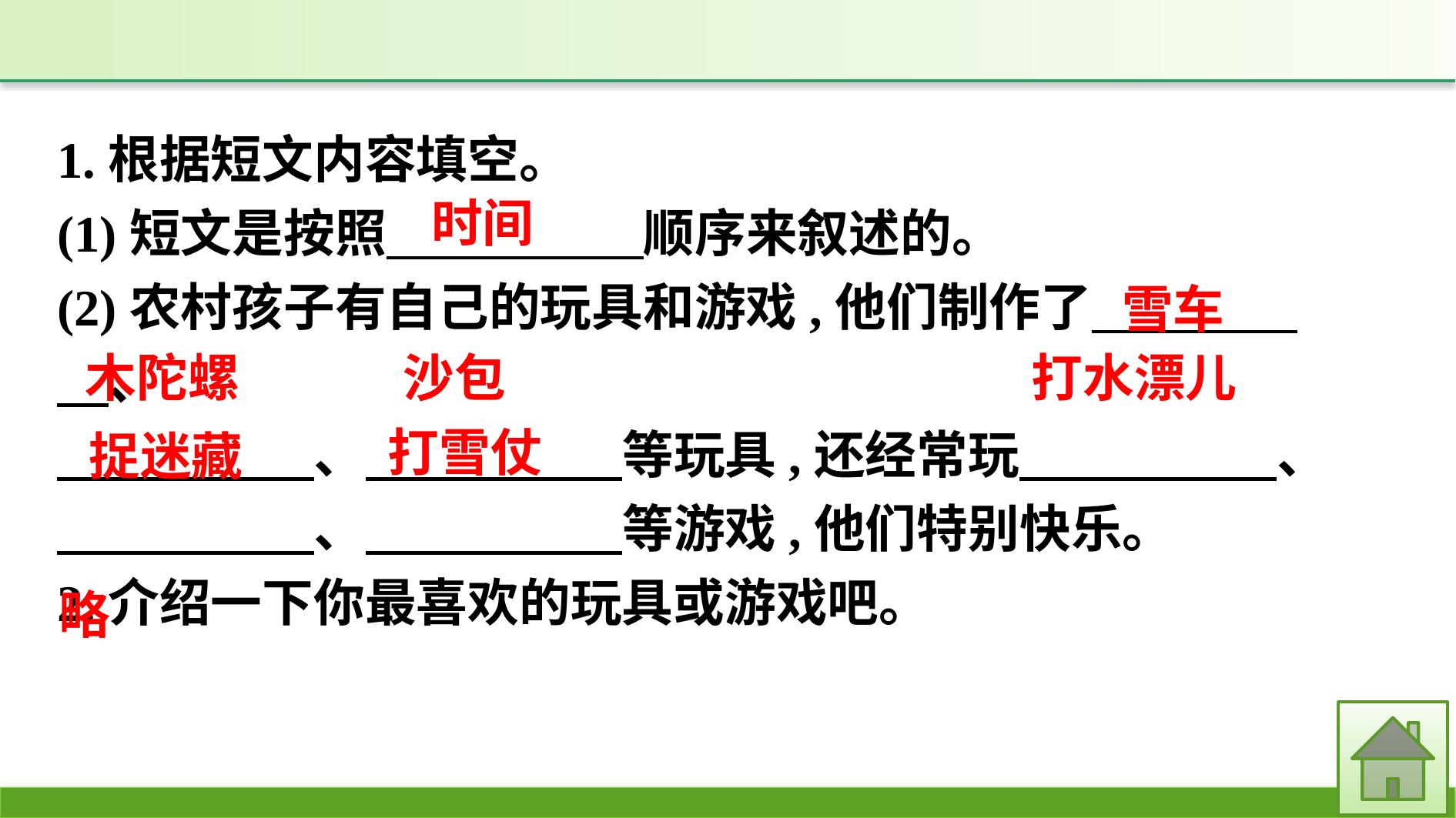

1.根据短文内容填空。
(1)短文是按照　　　　　顺序来叙述的。
(2)农村孩子有自己的玩具和游戏,他们制作了　　　　　、
　　　　　、　　　　　等玩具,还经常玩　　　　　、
　　　　　、　　　　　等游戏,他们特别快乐。
2.介绍一下你最喜欢的玩具或游戏吧。
时间
雪车
木陀螺
沙包
打水漂儿
打雪仗
捉迷藏
略